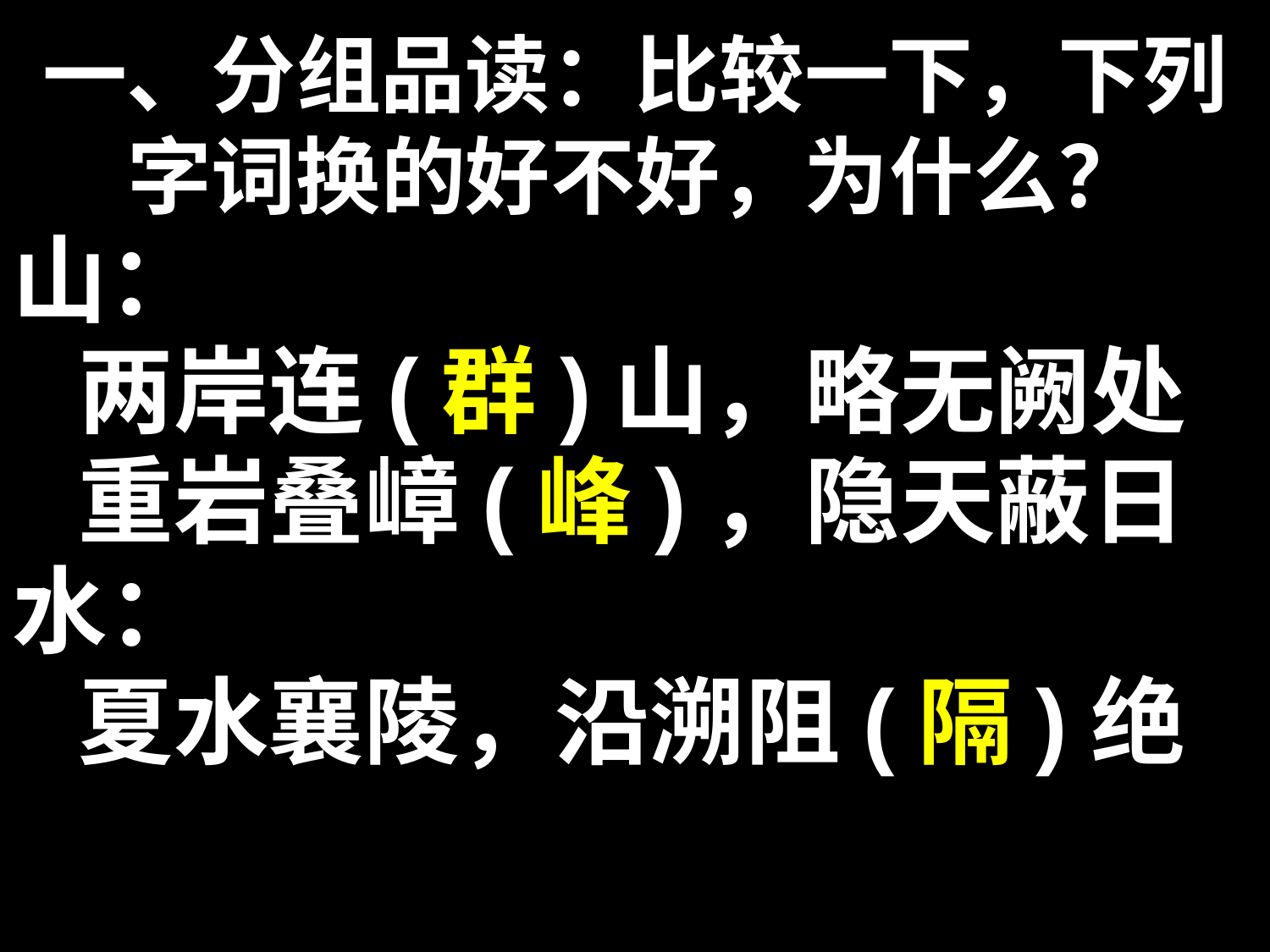

# 一、分组品读：比较一下，下列字词换的好不好，为什么？
山：
  两岸连(群)山，略无阙处
  重岩叠嶂(峰)，隐天蔽日
水：
  夏水襄陵，沿溯阻(隔)绝